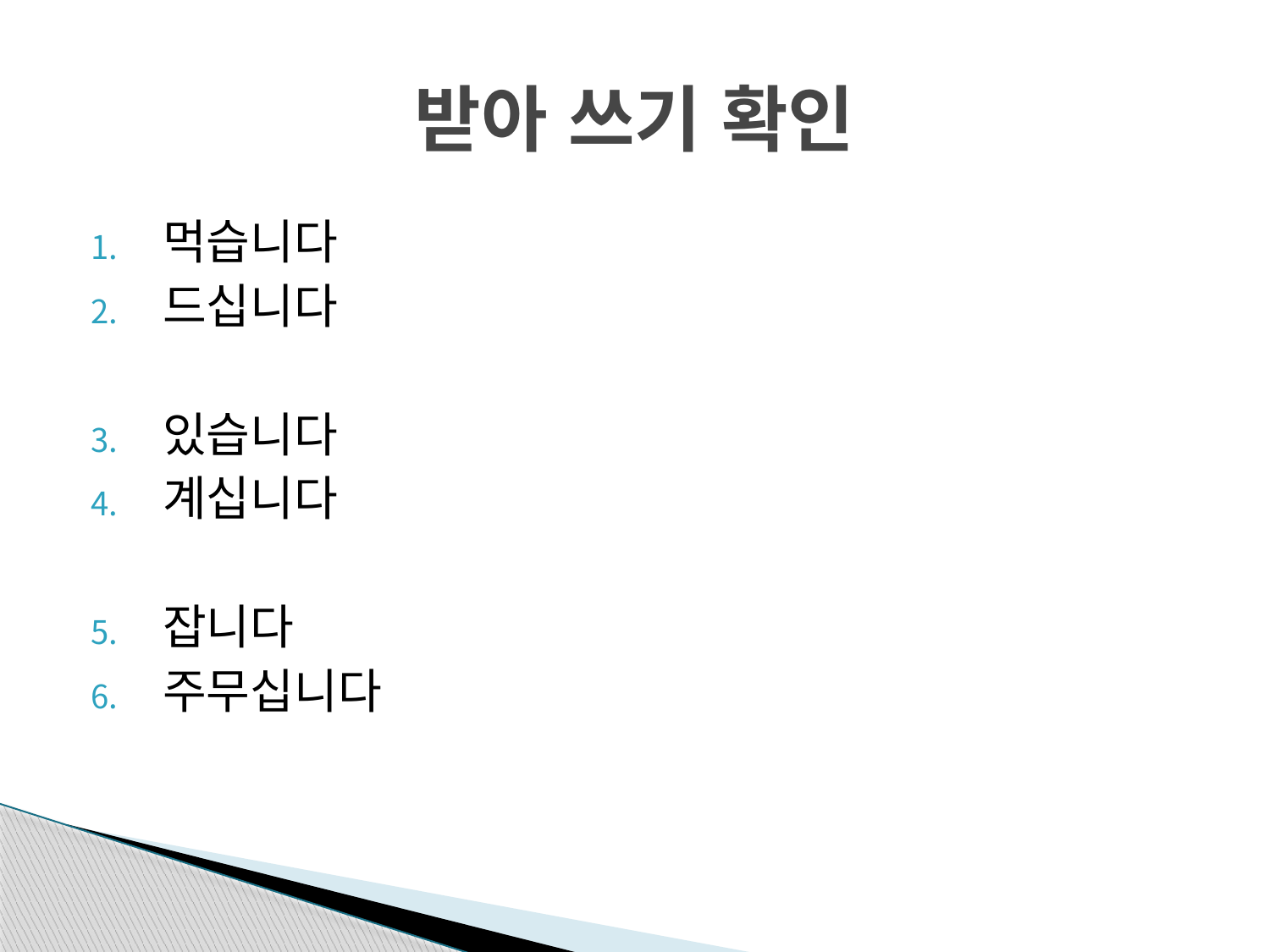

# 받아 쓰기 확인
먹습니다
드십니다

있습니다
계십니다

잡니다
주무십니다